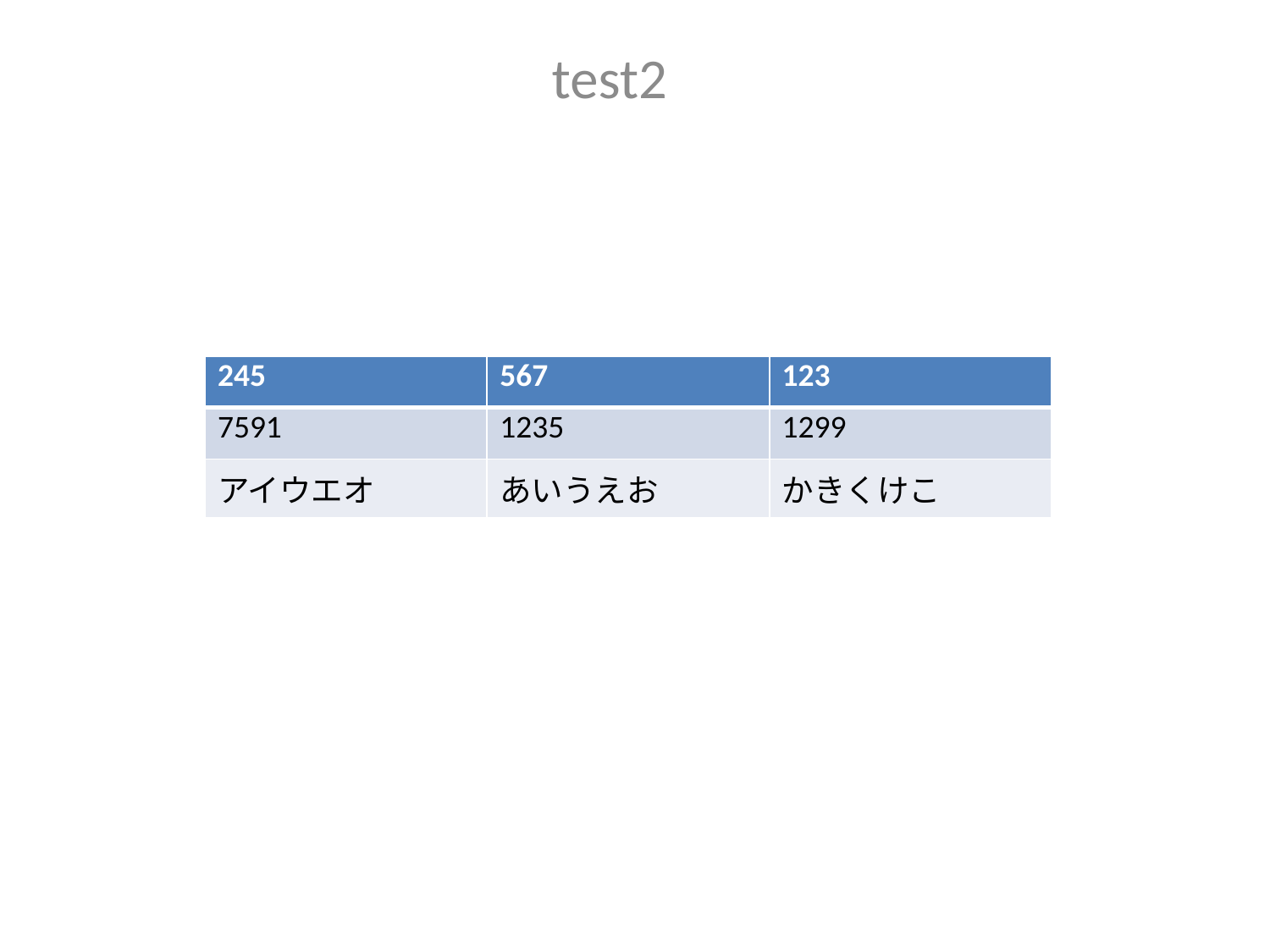

test2
| 245 | 567 | 123 |
| --- | --- | --- |
| 7591 | 1235 | 1299 |
| アイウエオ | あいうえお | かきくけこ |